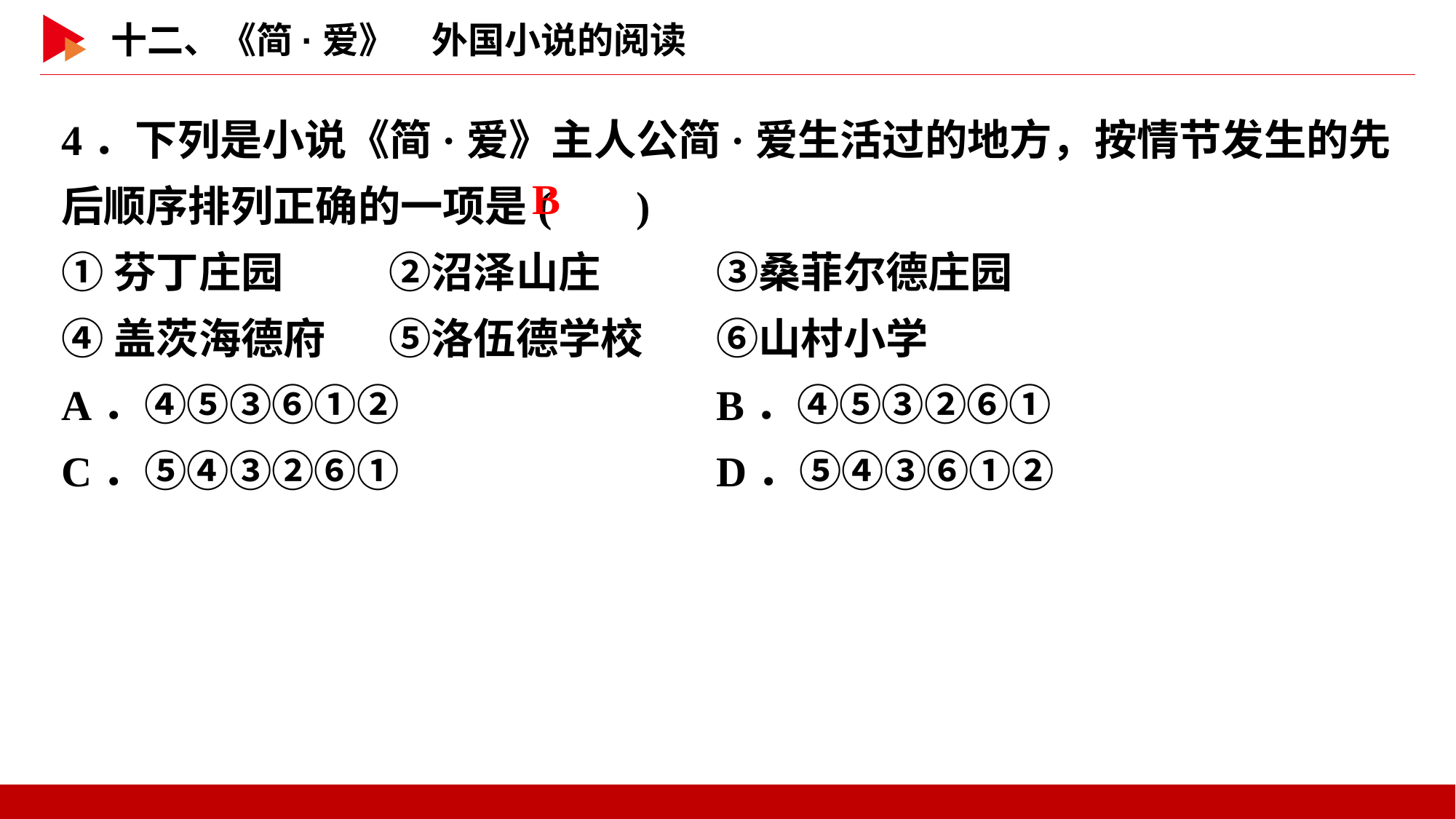

4．下列是小说《简·爱》主人公简·爱生活过的地方，按情节发生的先后顺序排列正确的一项是(        )
①芬丁庄园　	②沼泽山庄　	③桑菲尔德庄园
④盖茨海德府　	⑤洛伍德学校　	⑥山村小学
A．④⑤③⑥①②　　　		B．④⑤③②⑥①
C．⑤④③②⑥①			D．⑤④③⑥①②
   B